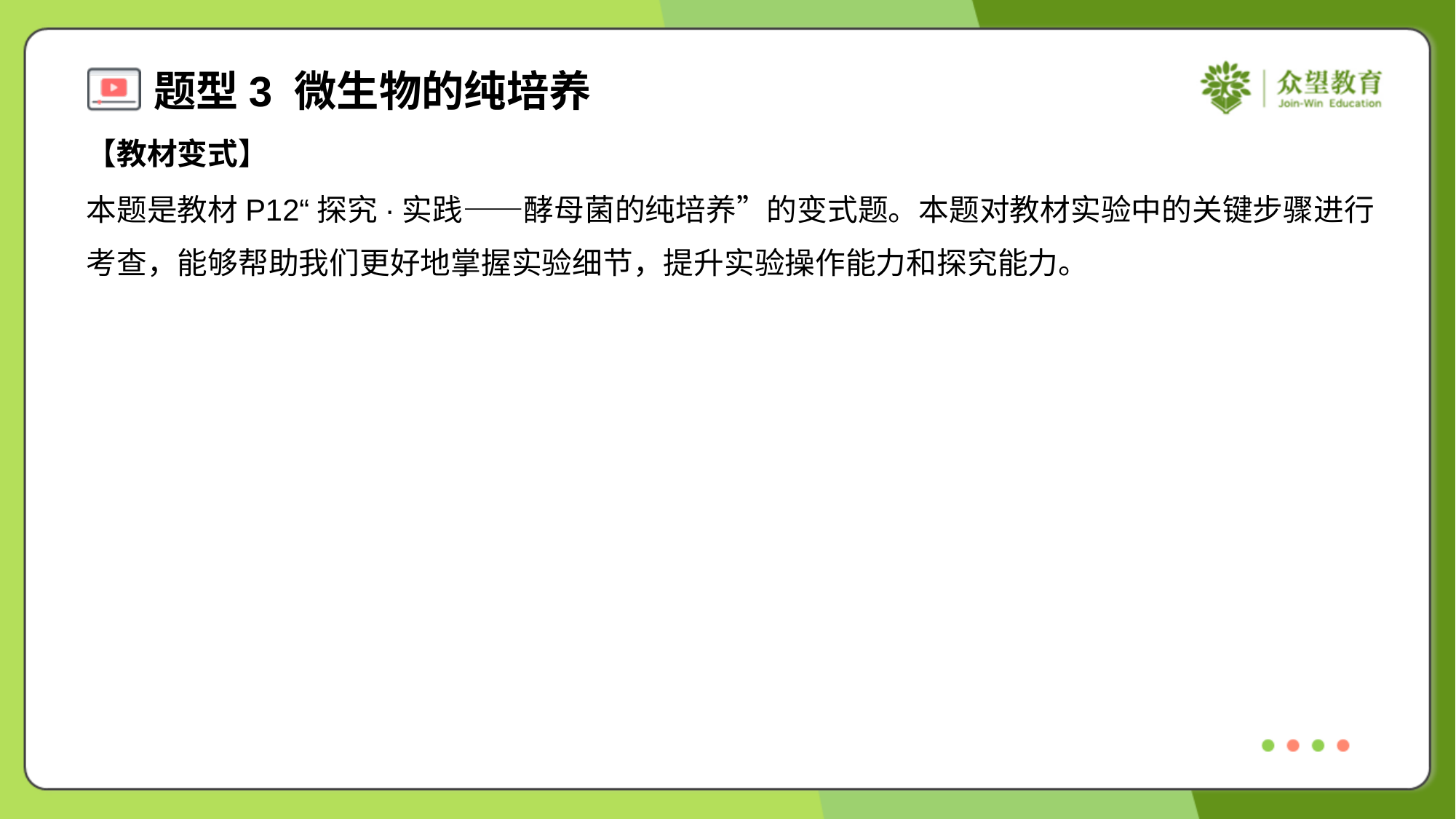

【教材变式】
本题是教材P12“探究·实践——酵母菌的纯培养”的变式题。本题对教材实验中的关键步骤进行
考查，能够帮助我们更好地掌握实验细节，提升实验操作能力和探究能力。